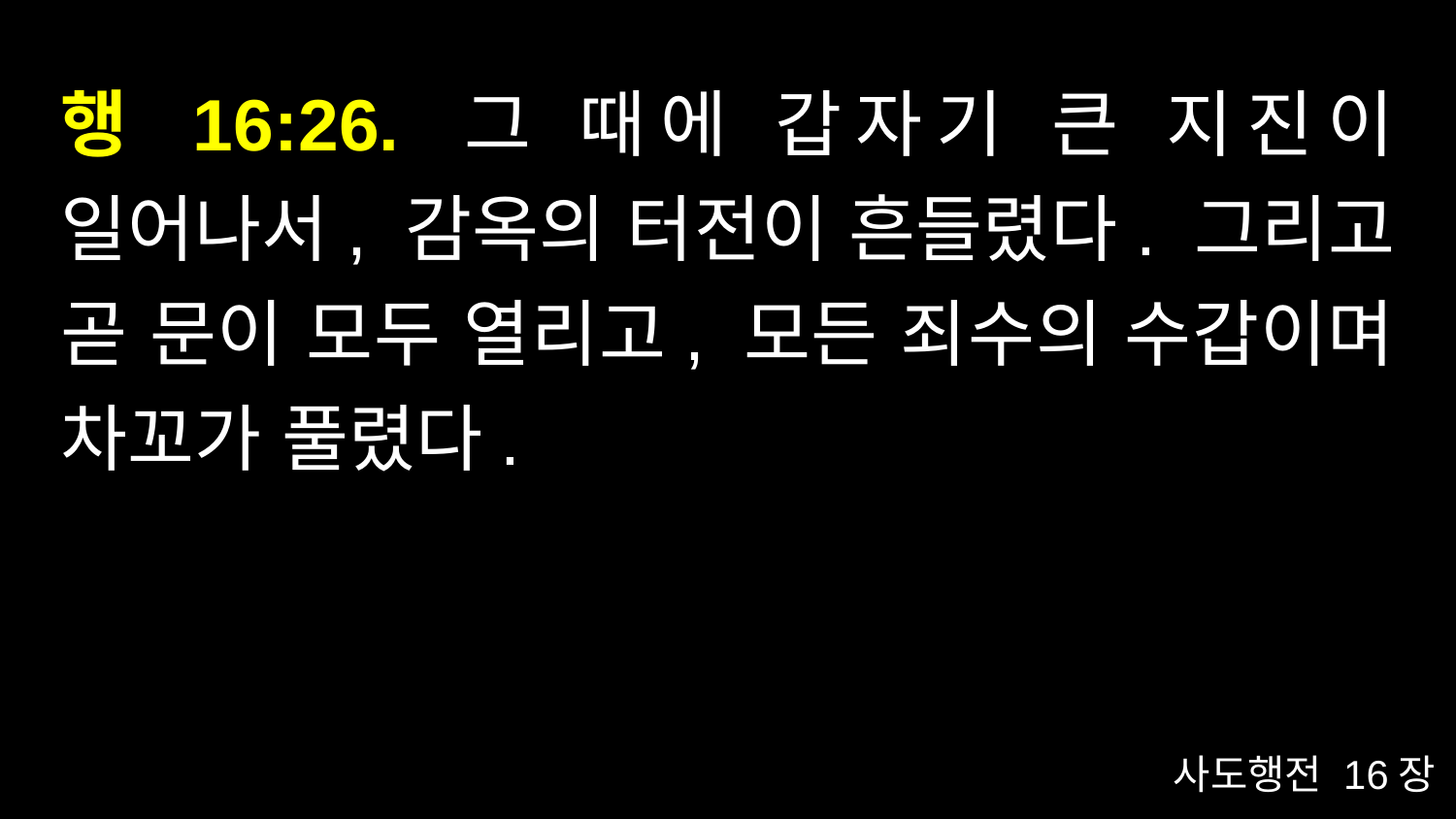

# 행 16:26. 그 때에 갑자기 큰 지진이 일어나서, 감옥의 터전이 흔들렸다. 그리고 곧 문이 모두 열리고, 모든 죄수의 수갑이며 차꼬가 풀렸다.
사도행전 16장